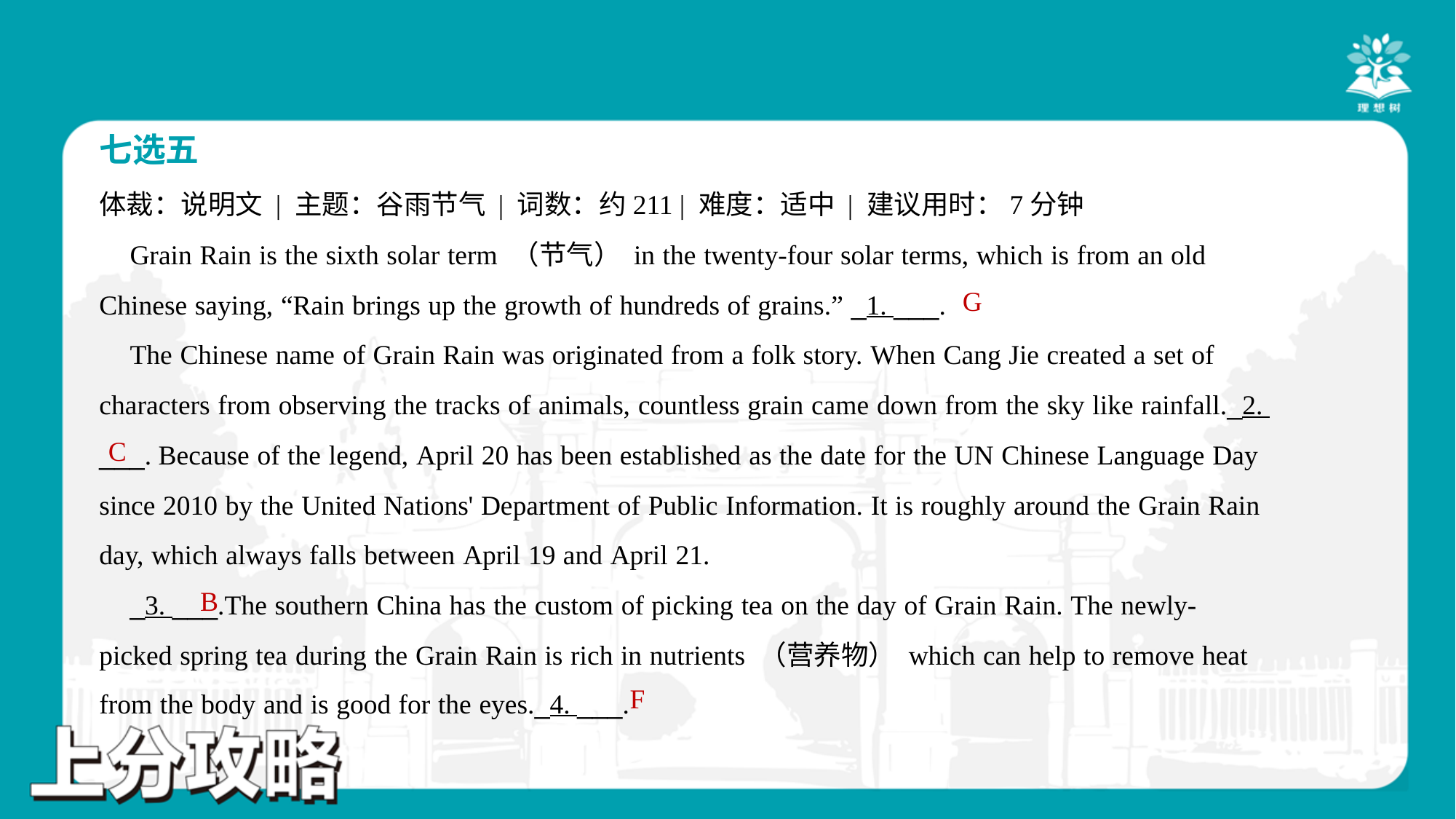

七选五
体裁：说明文 | 主题：谷雨节气 | 词数：约211 | 难度：适中 | 建议用时：7分钟
    Grain Rain is the sixth solar term （节气） in the twenty-four solar terms, which is from an old
Chinese saying, “Rain brings up the growth of hundreds of grains.” _1. ___.
    The Chinese name of Grain Rain was originated from a folk story. When Cang Jie created a set of
characters from observing the tracks of animals, countless grain came down from the sky like rainfall._2.
___. Because of the legend, April 20 has been established as the date for the UN Chinese Language Day
since 2010 by the United Nations' Department of Public Information. It is roughly around the Grain Rain
day, which always falls between April 19 and April 21.
    _3. ___.The southern China has the custom of picking tea on the day of Grain Rain. The newly-
picked spring tea during the Grain Rain is rich in nutrients （营养物） which can help to remove heat
from the body and is good for the eyes._4. ___.#4
G
C
B
F